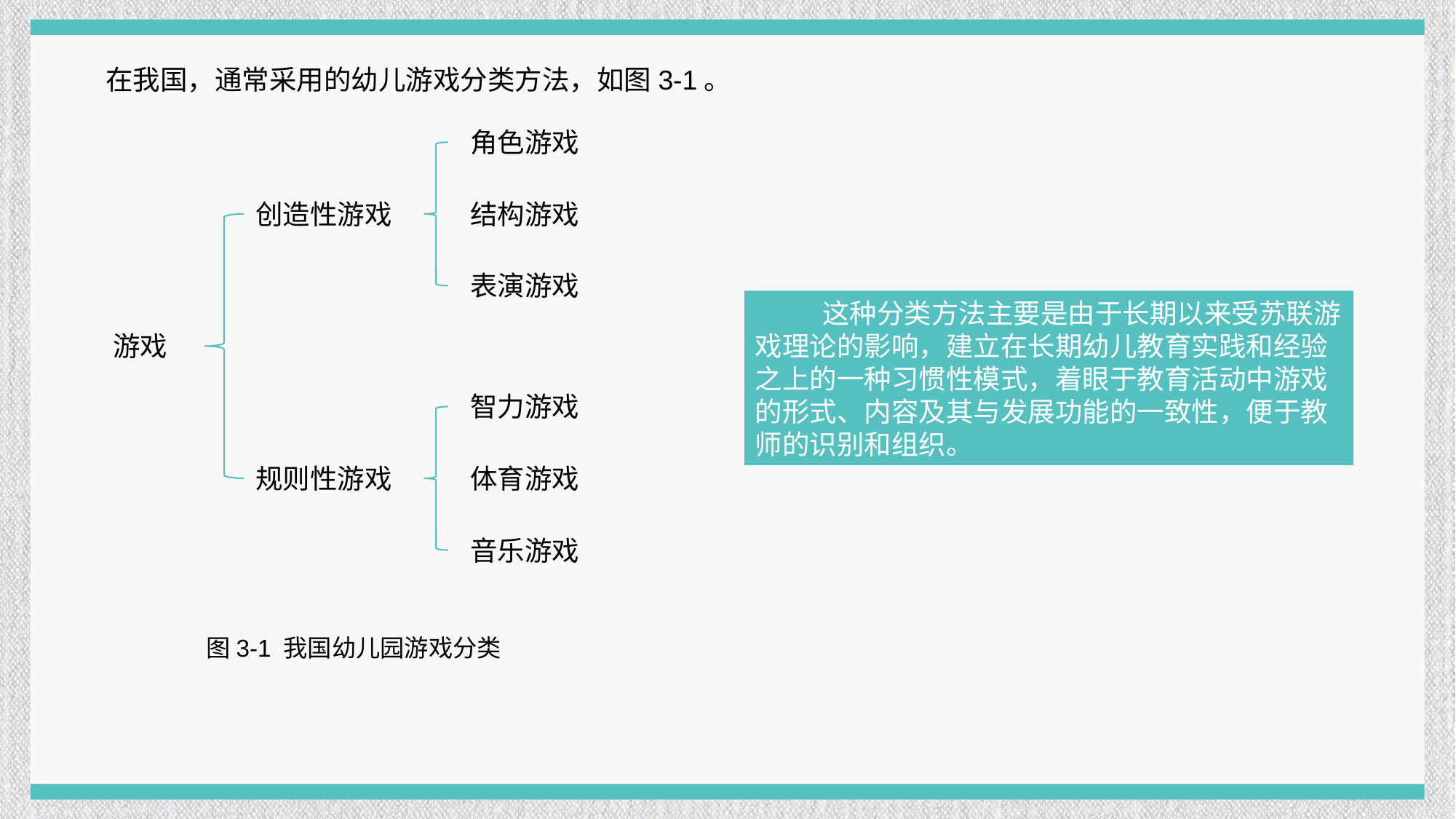

在我国，通常采用的幼儿游戏分类方法，如图3-1。
角色游戏

创造性游戏
结构游戏

表演游戏
 这种分类方法主要是由于长期以来受苏联游戏理论的影响，建立在长期幼儿教育实践和经验之上的一种习惯性模式，着眼于教育活动中游戏的形式、内容及其与发展功能的一致性，便于教师的识别和组织。
游戏
智力游戏

规则性游戏
体育游戏
音乐游戏
图3-1 我国幼儿园游戏分类